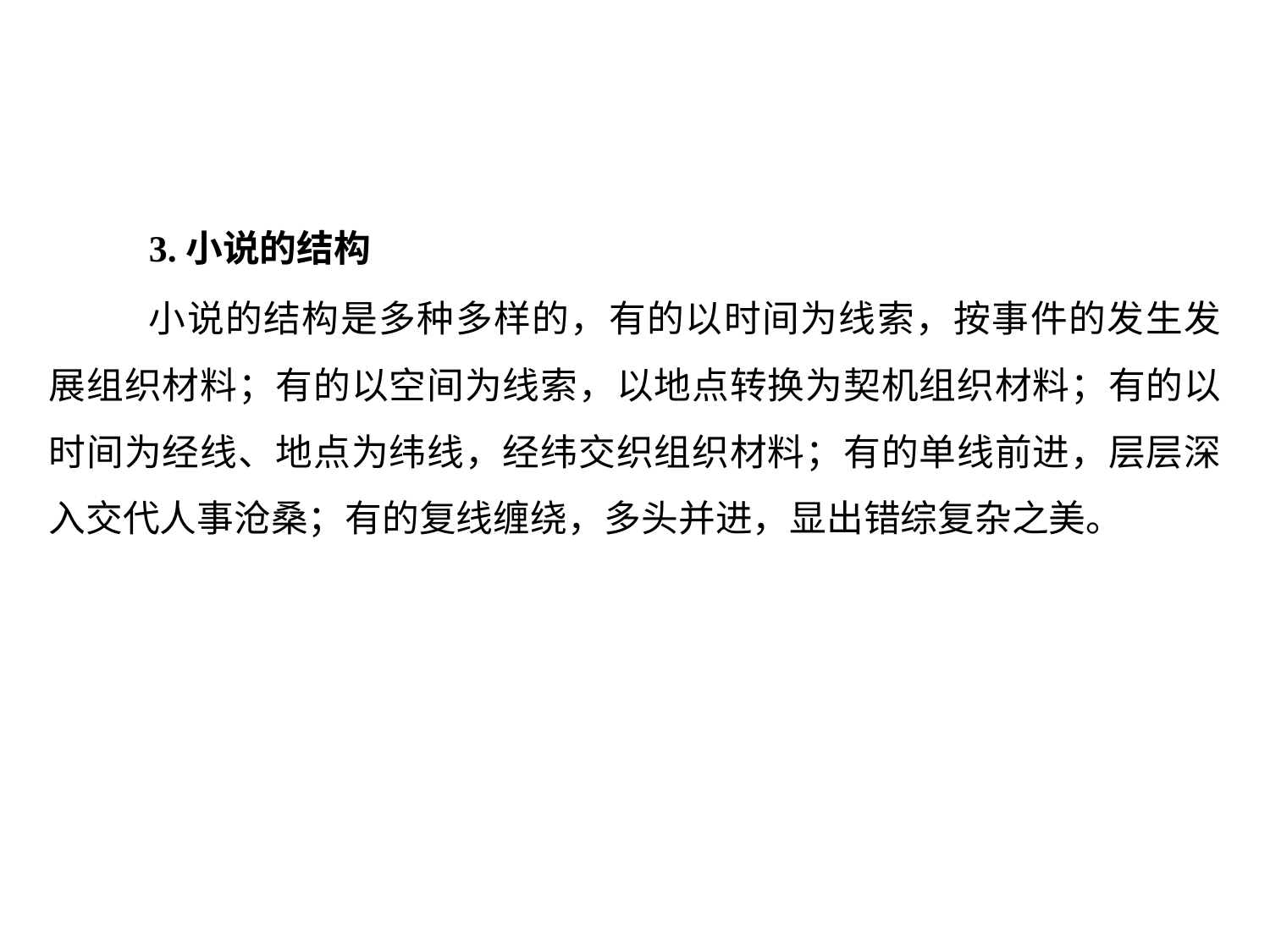

3.小说的结构
小说的结构是多种多样的，有的以时间为线索，按事件的发生发展组织材料；有的以空间为线索，以地点转换为契机组织材料；有的以时间为经线、地点为纬线，经纬交织组织材料；有的单线前进，层层深入交代人事沧桑；有的复线缠绕，多头并进，显出错综复杂之美。